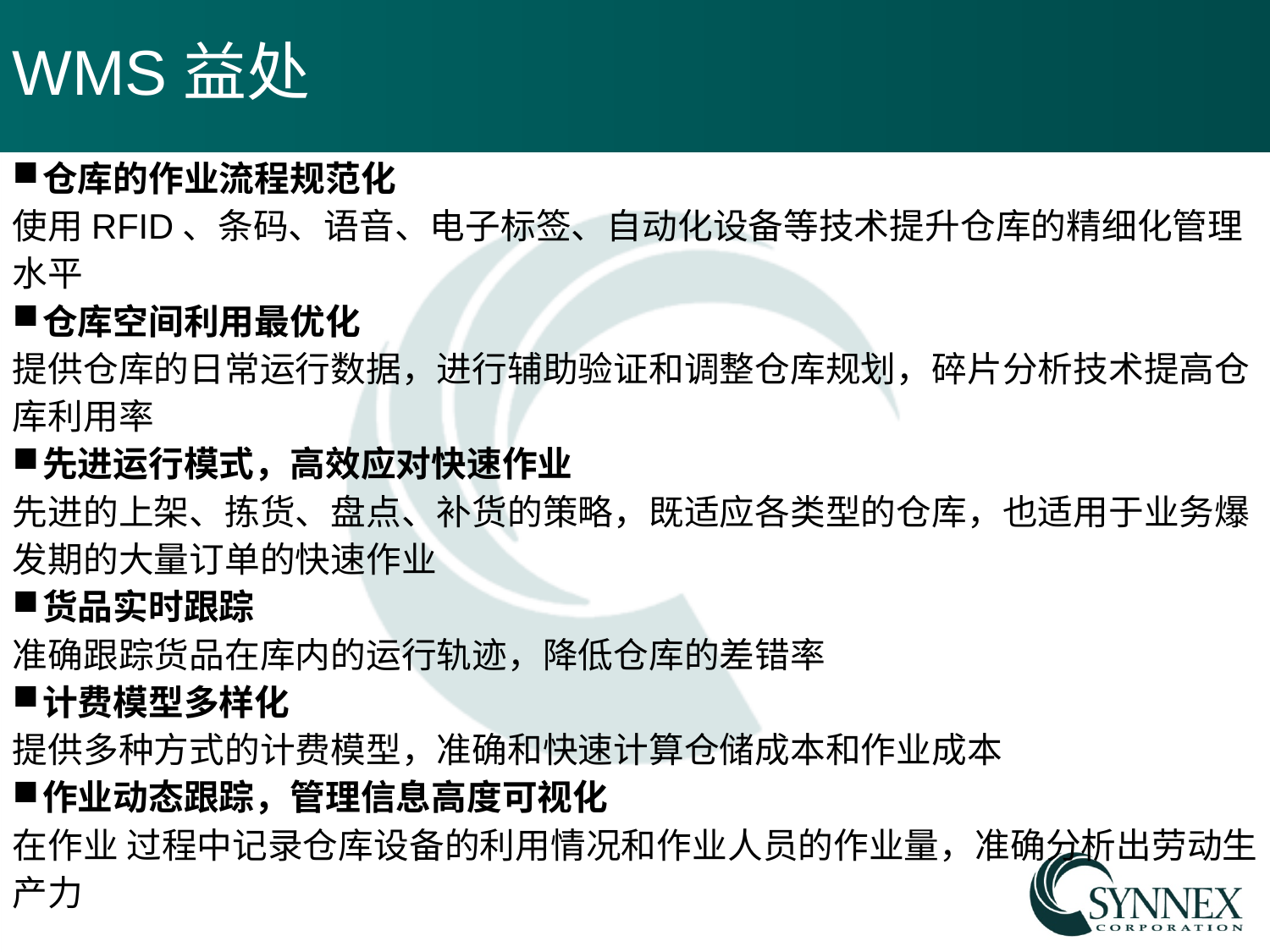

# WMS益处
仓库的作业流程规范化
使用RFID、条码、语音、电子标签、自动化设备等技术提升仓库的精细化管理水平
仓库空间利用最优化
提供仓库的日常运行数据，进行辅助验证和调整仓库规划，碎片分析技术提高仓库利用率
先进运行模式，高效应对快速作业
先进的上架、拣货、盘点、补货的策略，既适应各类型的仓库，也适用于业务爆发期的大量订单的快速作业
货品实时跟踪
准确跟踪货品在库内的运行轨迹，降低仓库的差错率
计费模型多样化
提供多种方式的计费模型，准确和快速计算仓储成本和作业成本
作业动态跟踪，管理信息高度可视化
在作业 过程中记录仓库设备的利用情况和作业人员的作业量，准确分析出劳动生产力